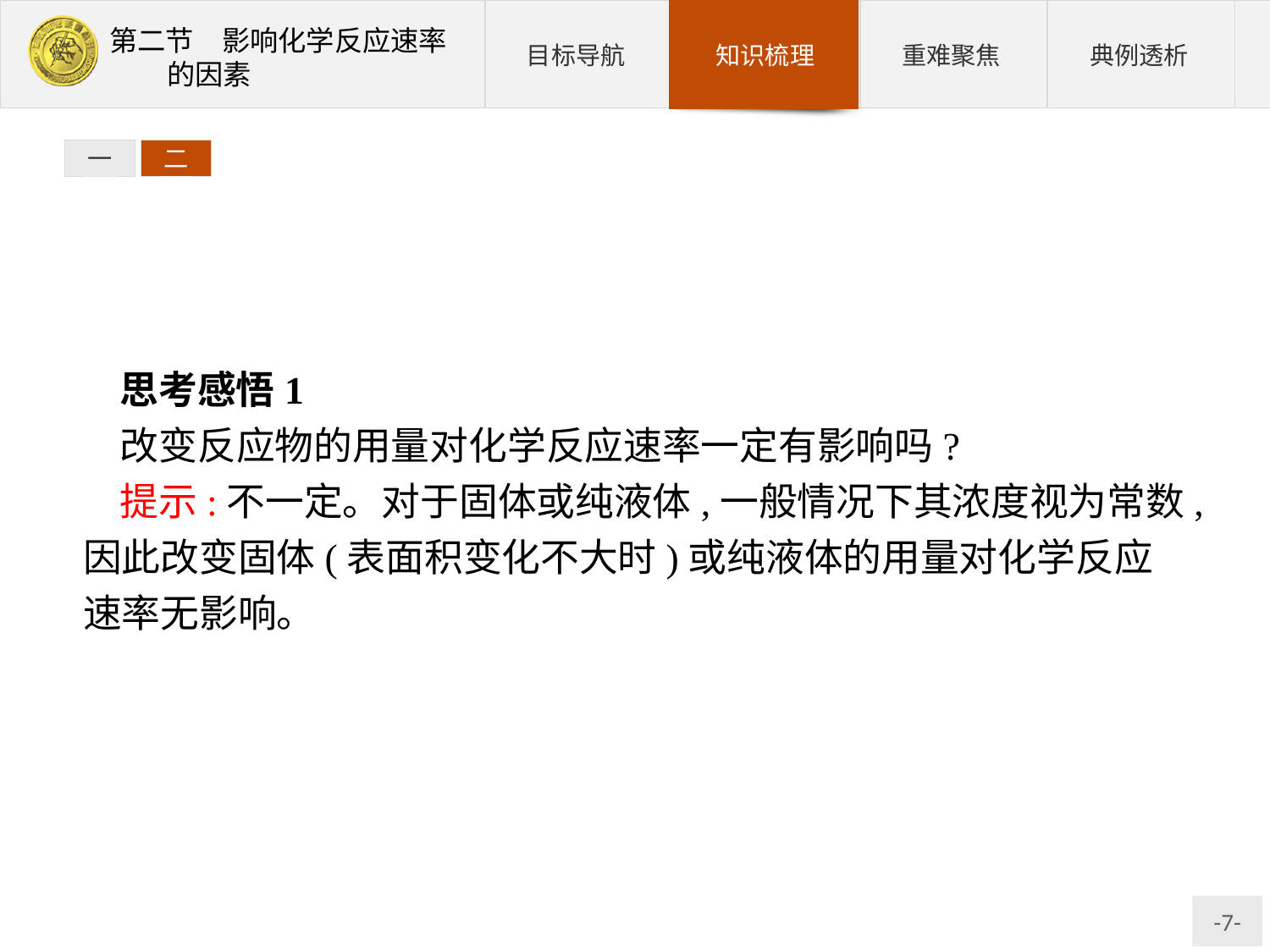

一
二
思考感悟1
改变反应物的用量对化学反应速率一定有影响吗?
提示:不一定。对于固体或纯液体,一般情况下其浓度视为常数,因此改变固体(表面积变化不大时)或纯液体的用量对化学反应速率无影响。